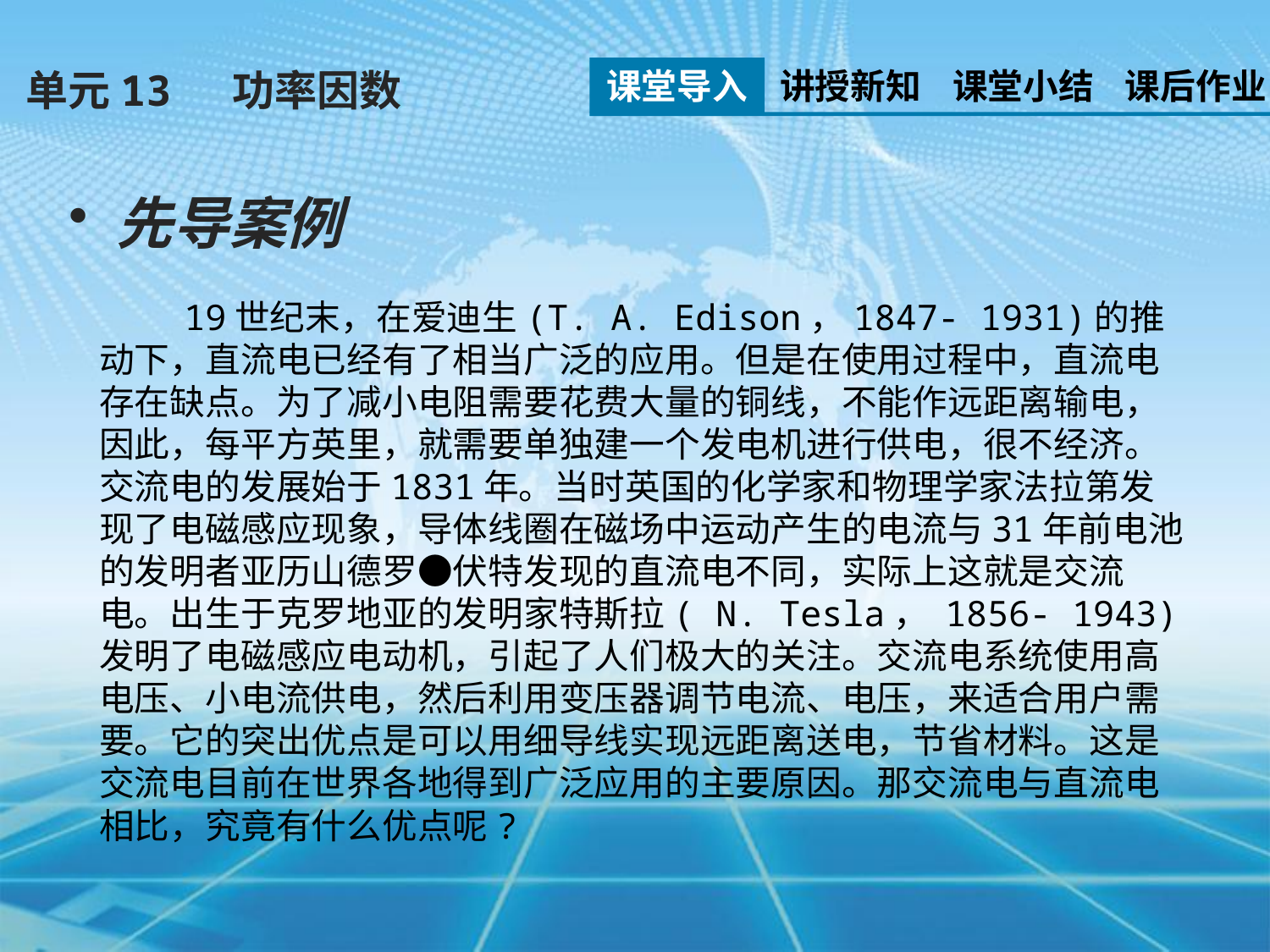

课堂导入
讲授新知
课堂小结
课后作业
单元13  功率因数
先导案例
    19世纪末，在爱迪生(T. A. Edison，1847- 1931)的推动下，直流电已经有了相当广泛的应用。但是在使用过程中，直流电存在缺点。为了减小电阻需要花费大量的铜线，不能作远距离输电，因此，每平方英里，就需要单独建一个发电机进行供电，很不经济。交流电的发展始于1831年。当时英国的化学家和物理学家法拉第发现了电磁感应现象，导体线圈在磁场中运动产生的电流与31年前电池的发明者亚历山德罗●伏特发现的直流电不同，实际上这就是交流电。出生于克罗地亚的发明家特斯拉( N. Tesla， 1856- 1943)发明了电磁感应电动机，引起了人们极大的关注。交流电系统使用高电压、小电流供电，然后利用变压器调节电流、电压，来适合用户需要。它的突出优点是可以用细导线实现远距离送电，节省材料。这是交流电目前在世界各地得到广泛应用的主要原因。那交流电与直流电相比，究竟有什么优点呢?